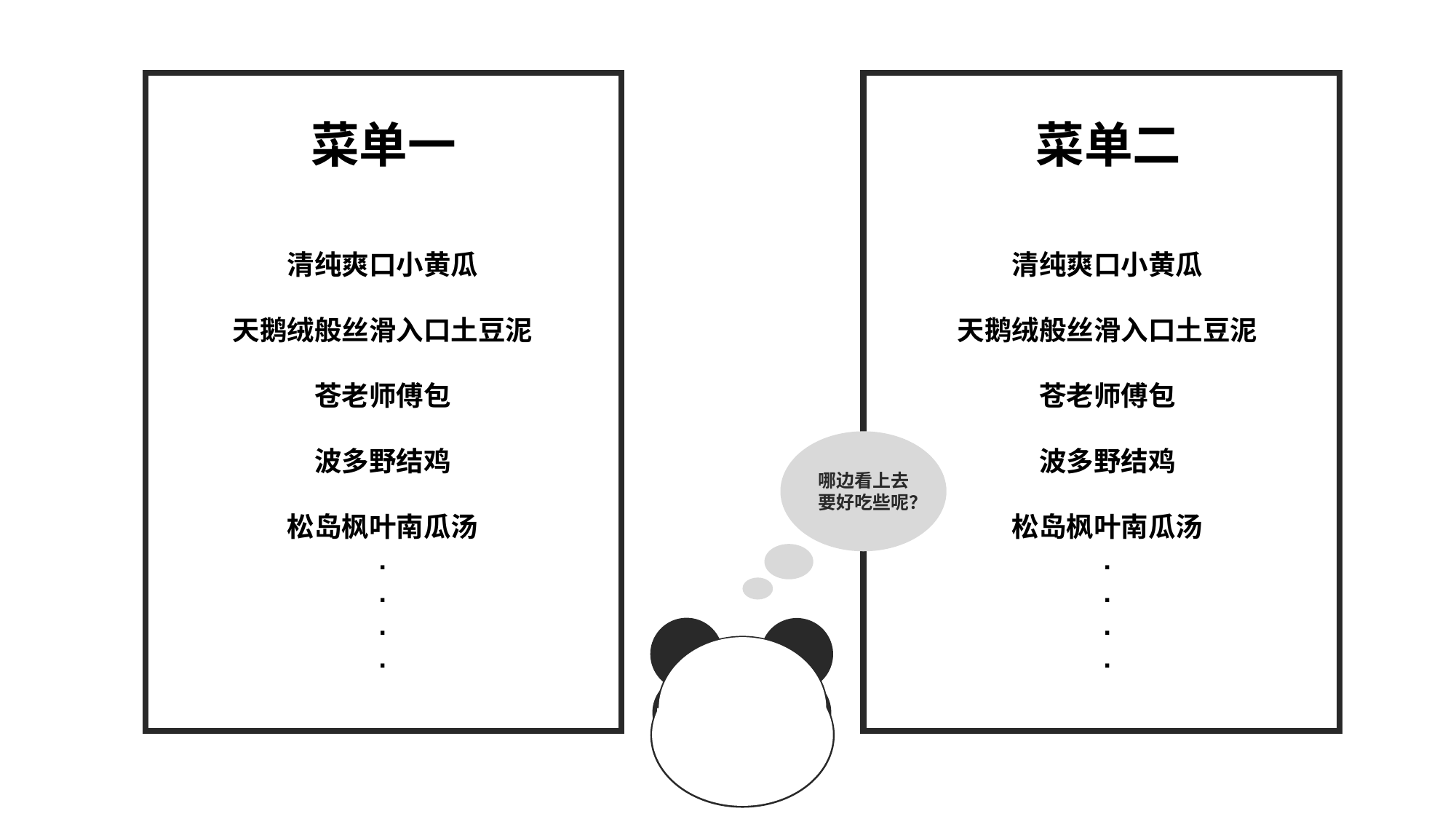

菜单一
菜单二
清纯爽口小黄瓜

天鹅绒般丝滑入口土豆泥

苍老师傅包

波多野结鸡

松岛枫叶南瓜汤
.
.
.
.
清纯爽口小黄瓜

天鹅绒般丝滑入口土豆泥

苍老师傅包

波多野结鸡

松岛枫叶南瓜汤
.
.
.
.
哪边看上去要好吃些呢？